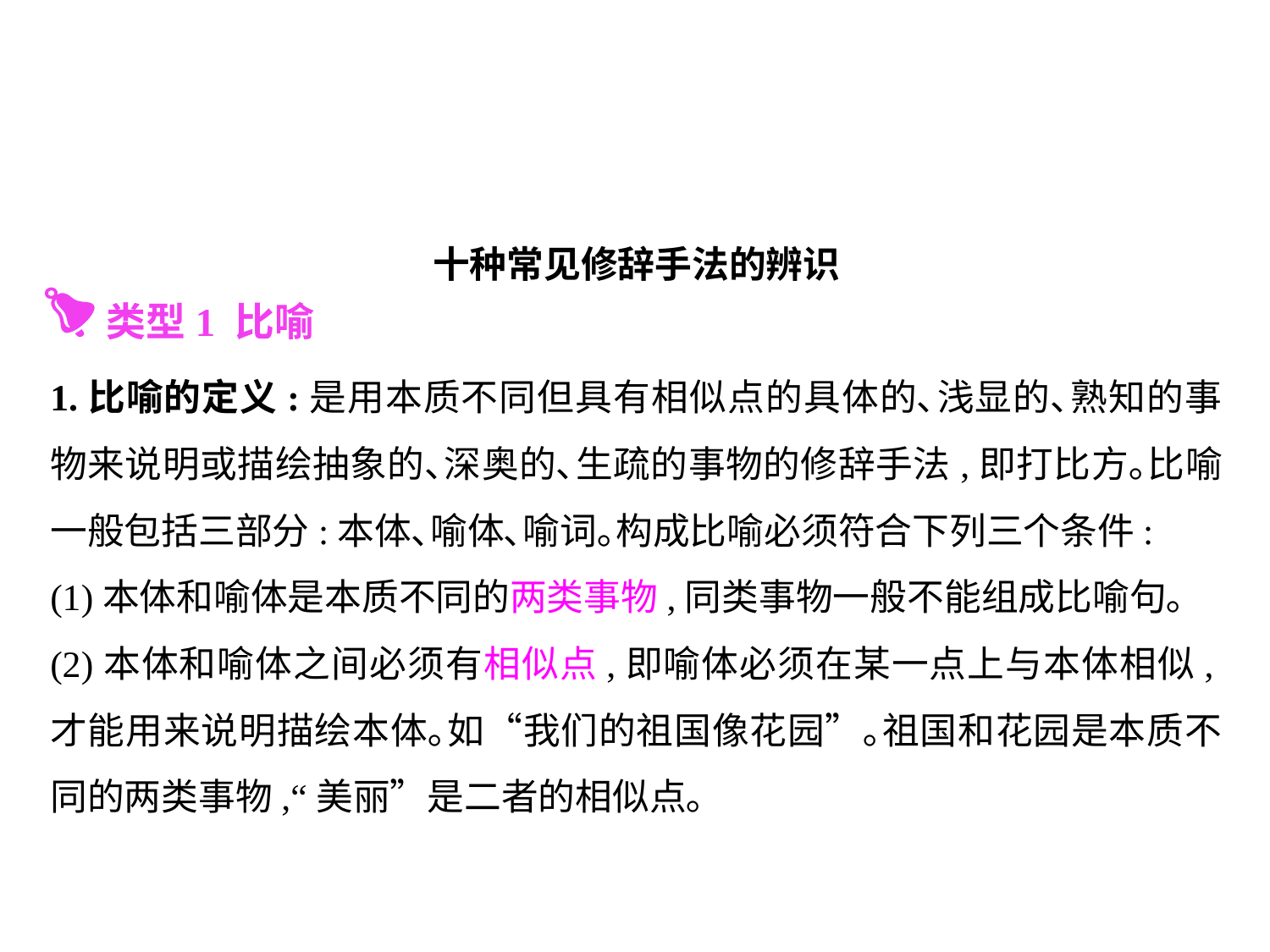

十种常见修辞手法的辨识

1.比喻的定义:是用本质不同但具有相似点的具体的､浅显的､熟知的事物来说明或描绘抽象的､深奥的､生疏的事物的修辞手法,即打比方｡比喻一般包括三部分:本体､喻体､喻词｡构成比喻必须符合下列三个条件:
(1)本体和喻体是本质不同的两类事物,同类事物一般不能组成比喻句｡
(2)本体和喻体之间必须有相似点,即喻体必须在某一点上与本体相似,才能用来说明描绘本体｡如“我们的祖国像花园”｡祖国和花园是本质不同的两类事物,“美丽”是二者的相似点｡
      类型1 比喻